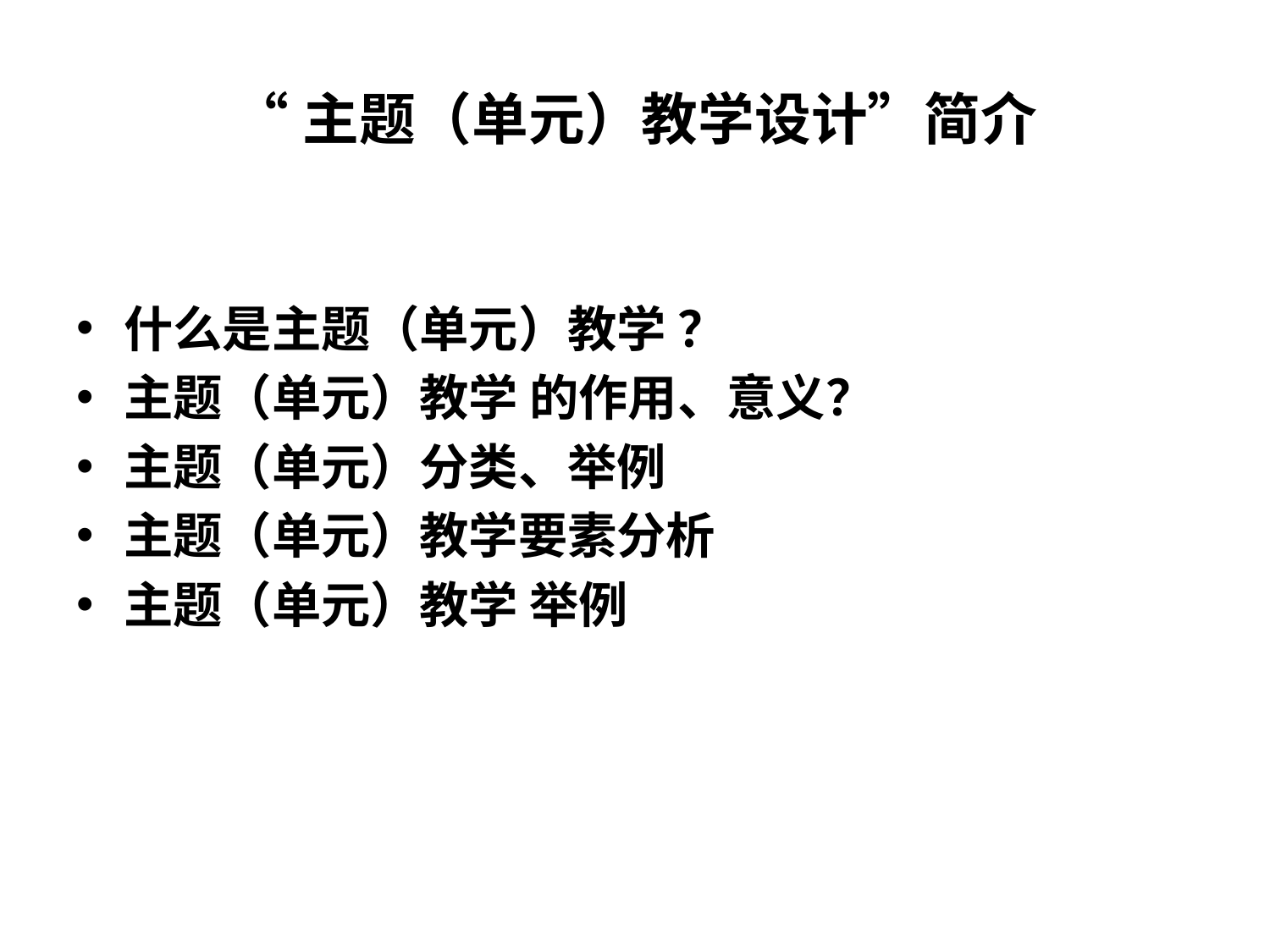

# “主题（单元）教学设计”简介

什么是主题（单元）教学 ？
主题（单元）教学 的作用、意义？
主题（单元）分类、举例
主题（单元）教学要素分析
主题（单元）教学 举例